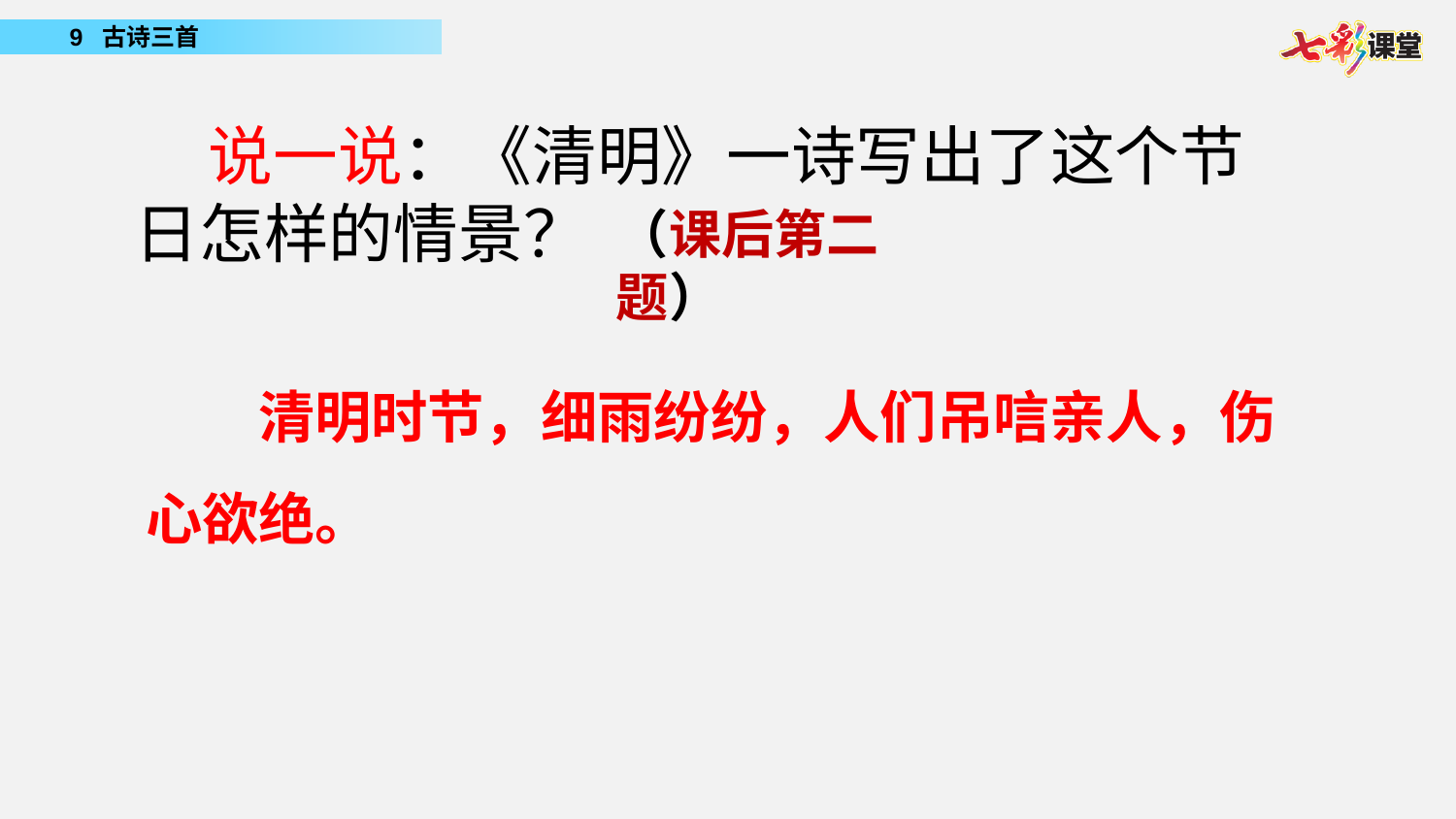

说一说：《清明》一诗写出了这个节日怎样的情景？
（课后第二题）
  清明时节，细雨纷纷，人们吊唁亲人，伤心欲绝。